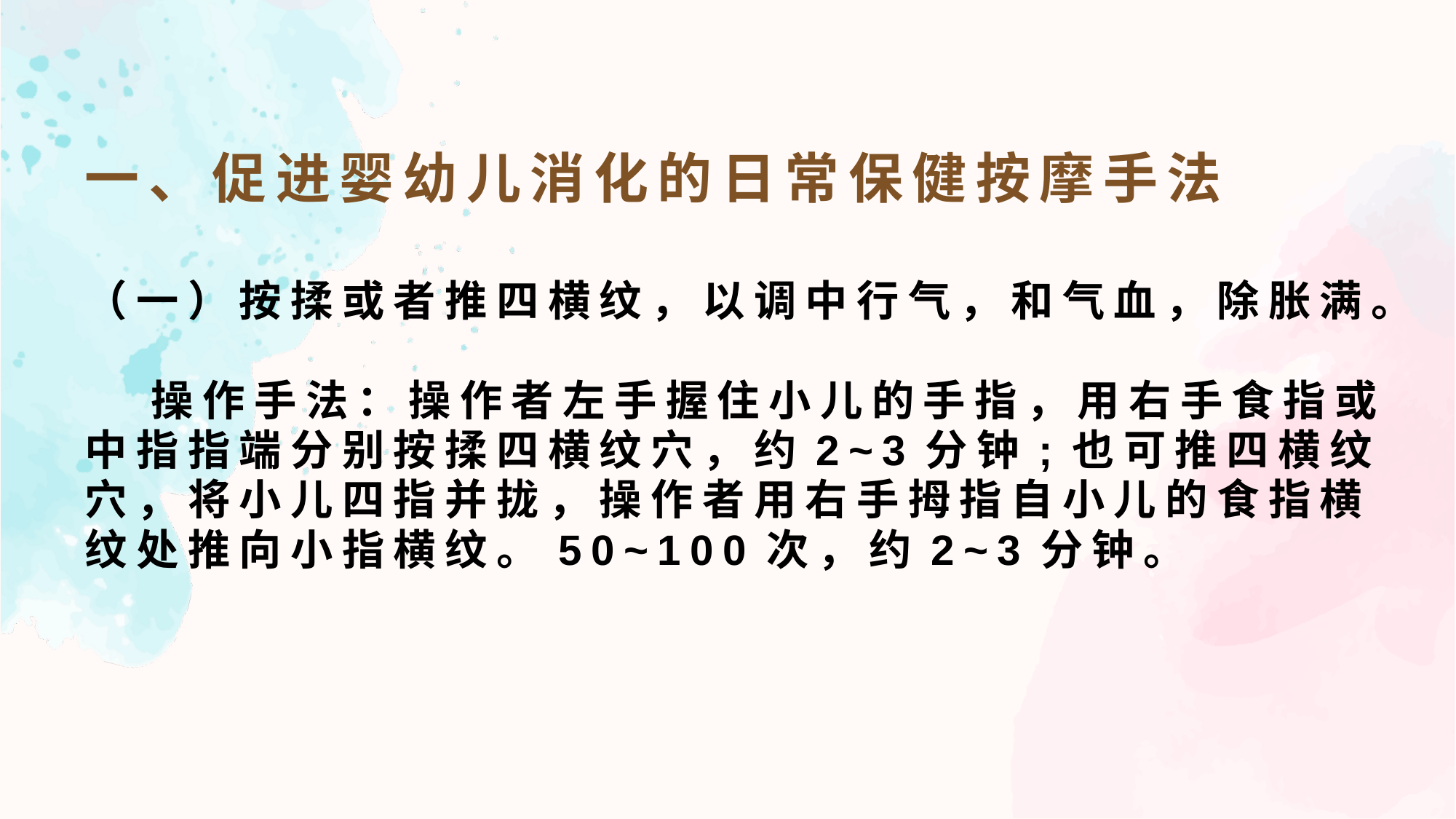

一、促进婴幼儿消化的日常保健按摩手法

（一）按揉或者推四横纹，以调中行气，和气血，除胀满。

   操作手法：操作者左手握住小儿的手指，用右手食指或中指指端分别按揉四横纹穴，约2~3分钟;也可推四横纹穴，将小儿四指并拢，操作者用右手拇指自小儿的食指横纹处推向小指横纹。50~100次，约2~3分钟。